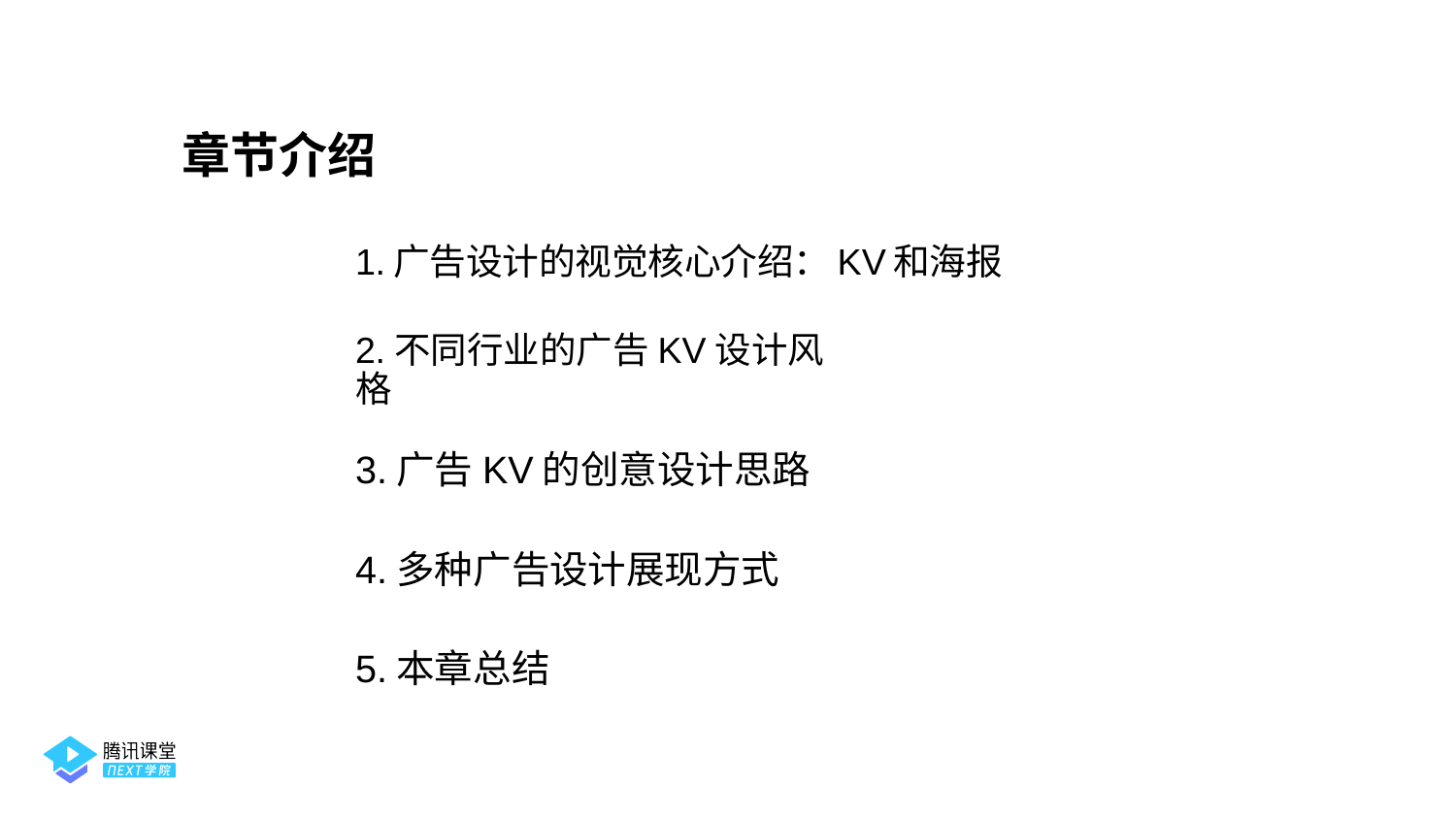

章节介绍
1.广告设计的视觉核心介绍：KV和海报
2.不同行业的广告KV设计风格
3.广告KV的创意设计思路
4.多种广告设计展现方式
5.本章总结